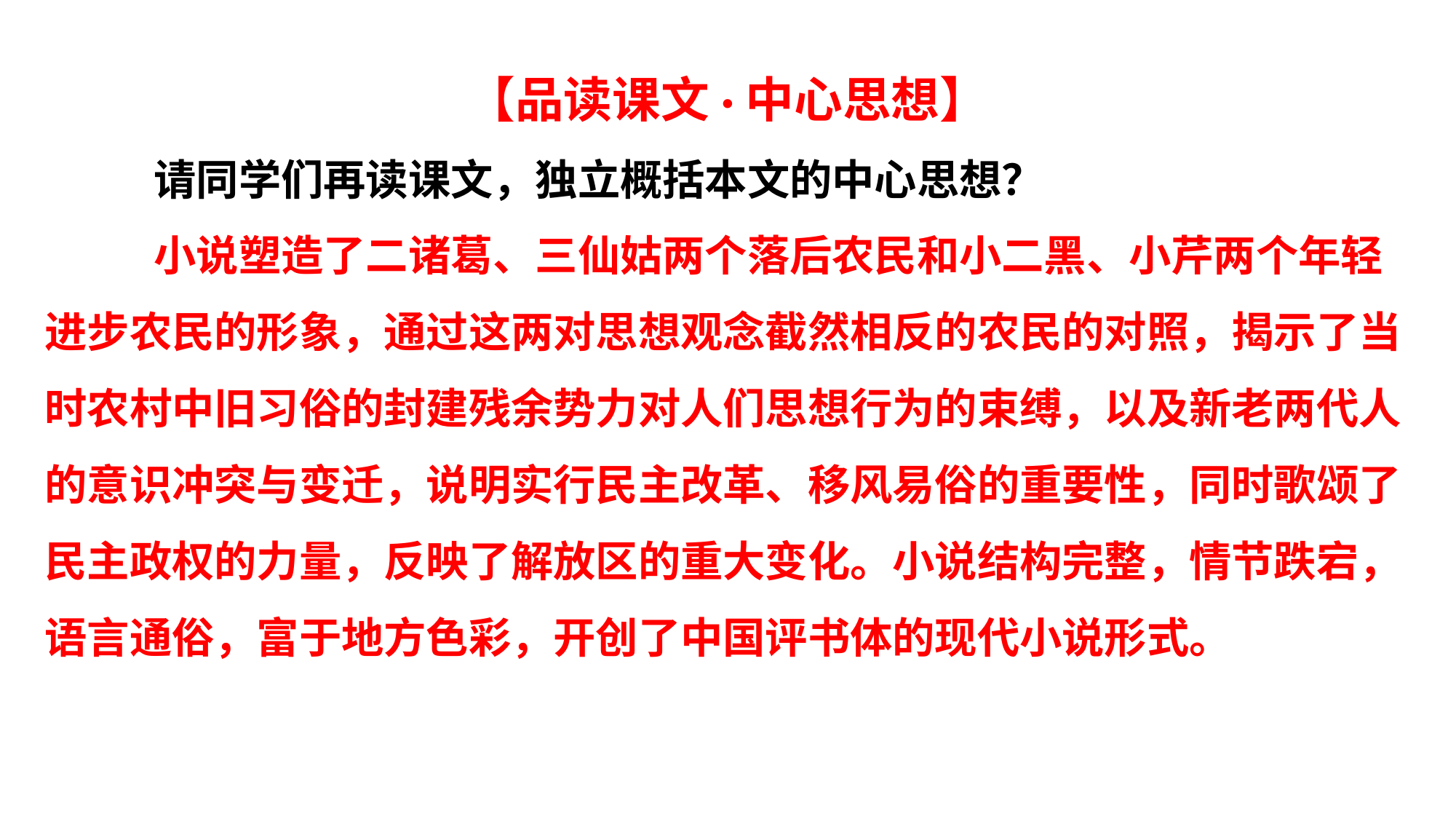

【品读课文·中心思想】
	请同学们再读课文，独立概括本文的中心思想？
	小说塑造了二诸葛、三仙姑两个落后农民和小二黑、小芹两个年轻进步农民的形象，通过这两对思想观念截然相反的农民的对照，揭示了当时农村中旧习俗的封建残余势力对人们思想行为的束缚，以及新老两代人的意识冲突与变迁，说明实行民主改革、移风易俗的重要性，同时歌颂了民主政权的力量，反映了解放区的重大变化。小说结构完整，情节跌宕，语言通俗，富于地方色彩，开创了中国评书体的现代小说形式。